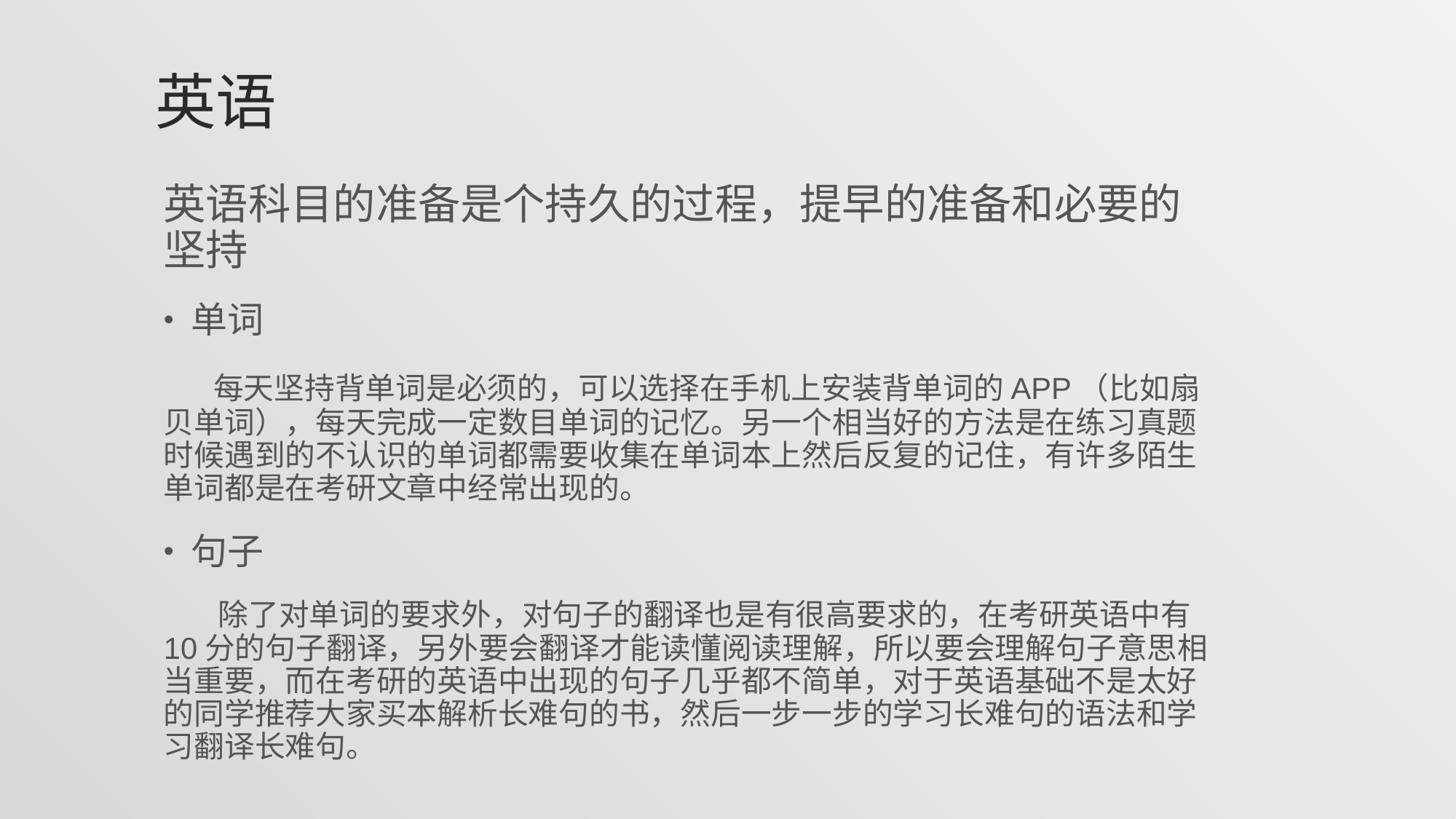

# 英语
英语科目的准备是个持久的过程，提早的准备和必要的坚持
单词
     每天坚持背单词是必须的，可以选择在手机上安装背单词的APP（比如扇贝单词），每天完成一定数目单词的记忆。另一个相当好的方法是在练习真题时候遇到的不认识的单词都需要收集在单词本上然后反复的记住，有许多陌生单词都是在考研文章中经常出现的。
句子
       除了对单词的要求外，对句子的翻译也是有很高要求的，在考研英语中有10分的句子翻译，另外要会翻译才能读懂阅读理解，所以要会理解句子意思相当重要，而在考研的英语中出现的句子几乎都不简单，对于英语基础不是太好的同学推荐大家买本解析长难句的书，然后一步一步的学习长难句的语法和学习翻译长难句。